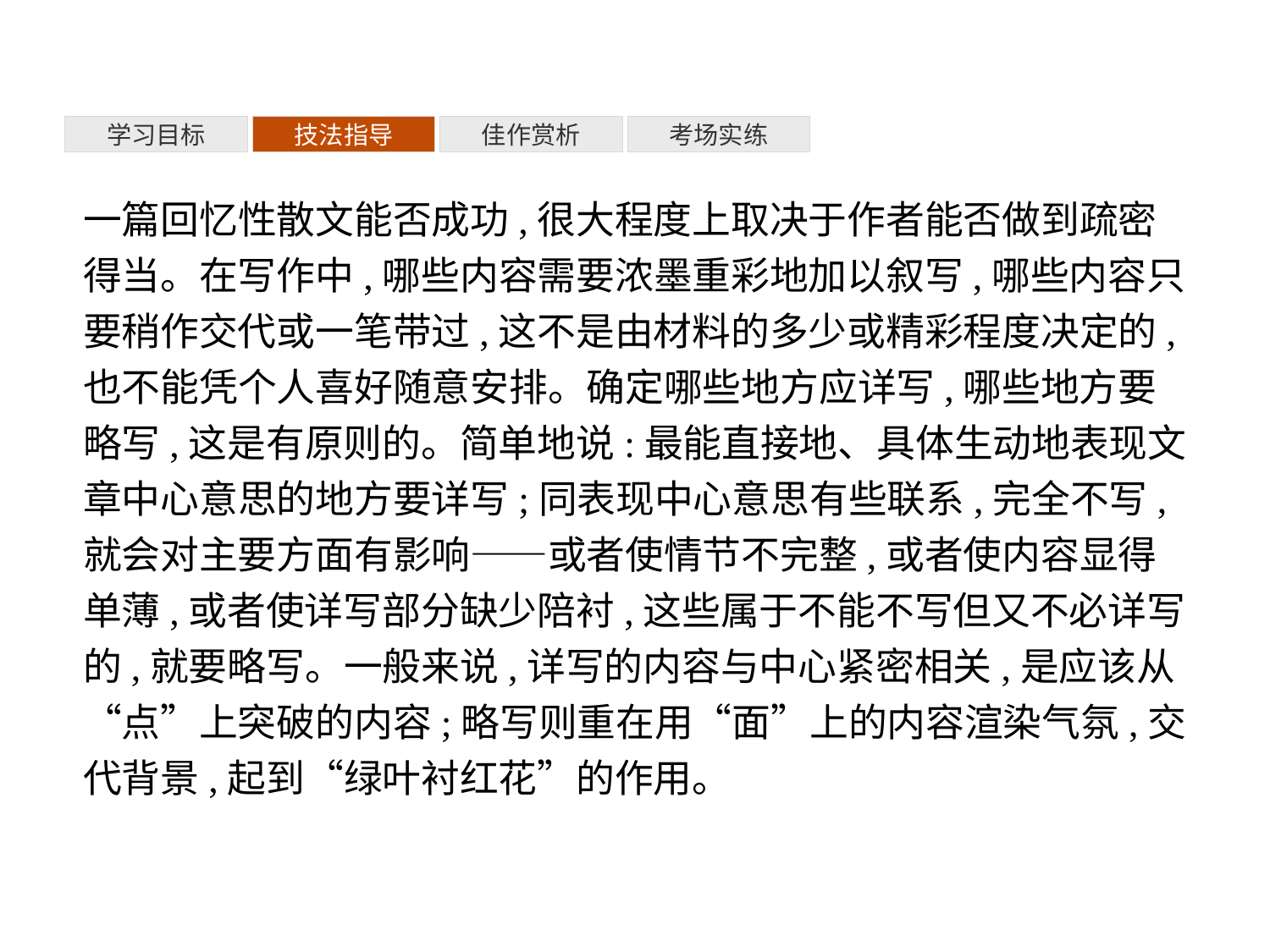

考场实练
学习目标
技法指导
佳作赏析
一篇回忆性散文能否成功,很大程度上取决于作者能否做到疏密得当。在写作中,哪些内容需要浓墨重彩地加以叙写,哪些内容只要稍作交代或一笔带过,这不是由材料的多少或精彩程度决定的,也不能凭个人喜好随意安排。确定哪些地方应详写,哪些地方要略写,这是有原则的。简单地说:最能直接地、具体生动地表现文章中心意思的地方要详写;同表现中心意思有些联系,完全不写,就会对主要方面有影响——或者使情节不完整,或者使内容显得单薄,或者使详写部分缺少陪衬,这些属于不能不写但又不必详写的,就要略写。一般来说,详写的内容与中心紧密相关,是应该从“点”上突破的内容;略写则重在用“面”上的内容渲染气氛,交代背景,起到“绿叶衬红花”的作用。